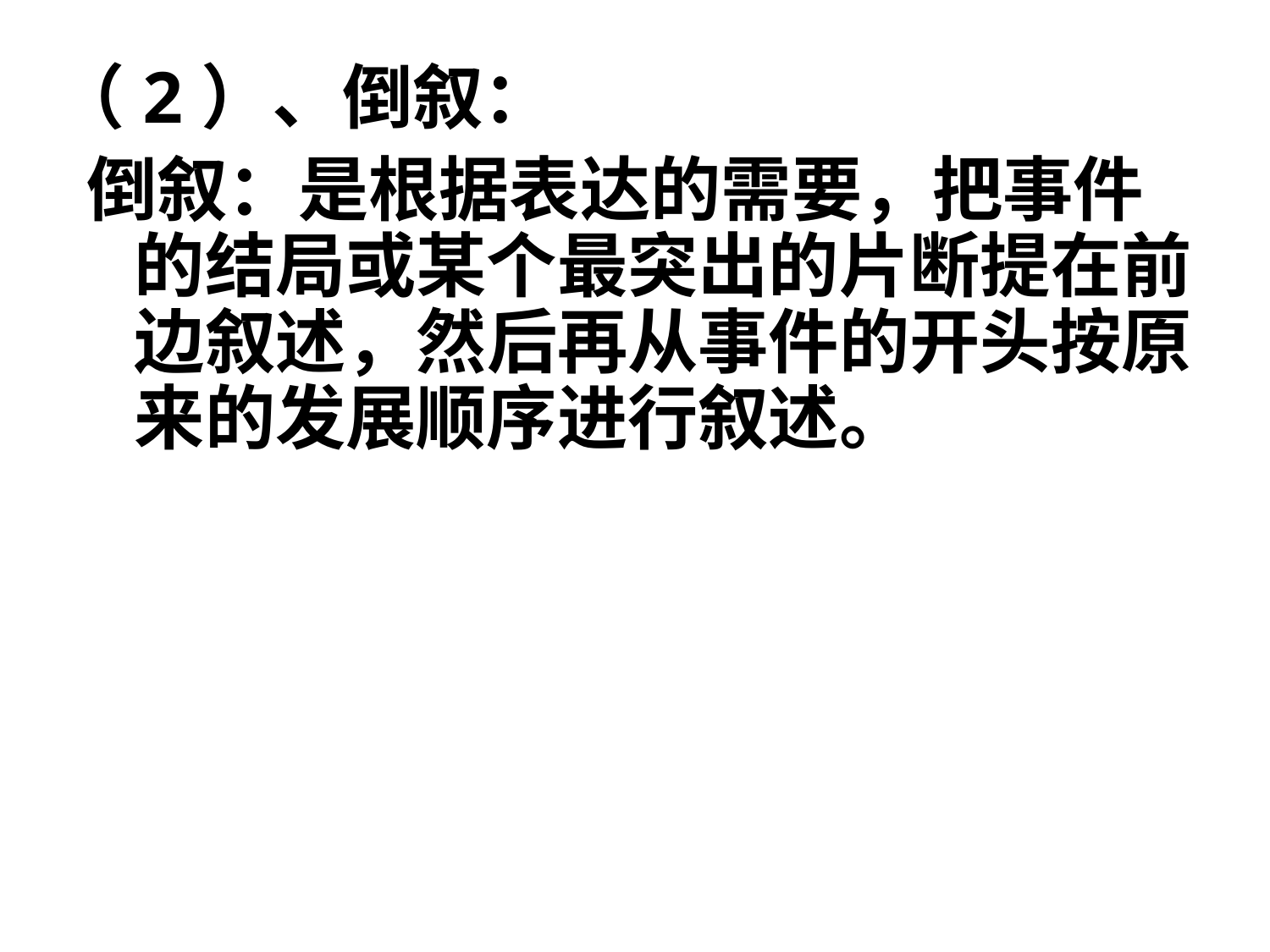

（2）、倒叙：

倒叙：是根据表达的需要，把事件的结局或某个最突出的片断提在前边叙述，然后再从事件的开头按原来的发展顺序进行叙述。